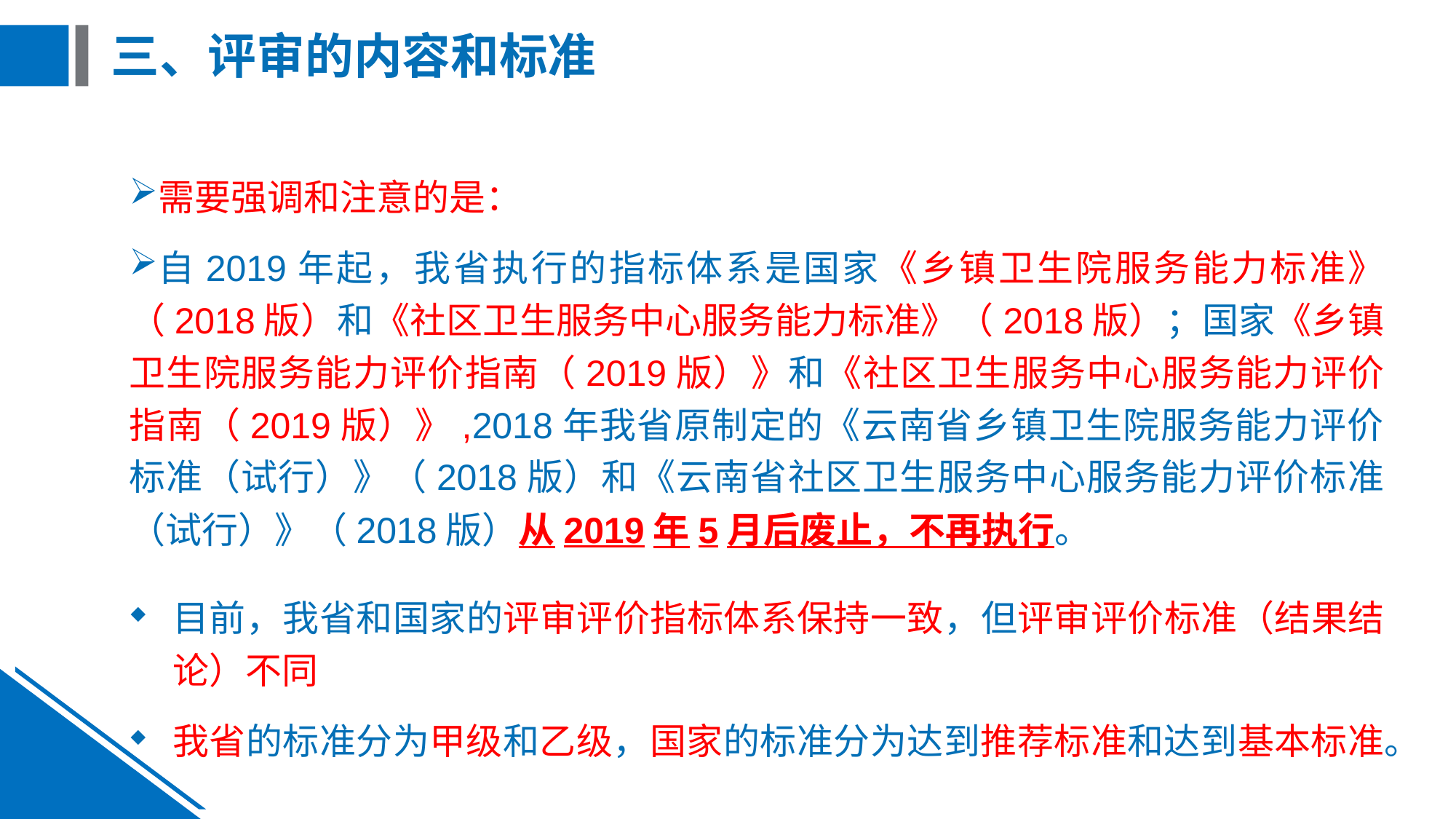

# 三、评审的内容和标准
需要强调和注意的是：
自2019年起，我省执行的指标体系是国家《乡镇卫生院服务能力标准》（2018版）和《社区卫生服务中心服务能力标准》（2018版）；国家《乡镇卫生院服务能力评价指南（2019版）》和《社区卫生服务中心服务能力评价指南（2019版）》,2018年我省原制定的《云南省乡镇卫生院服务能力评价标准（试行）》（2018版）和《云南省社区卫生服务中心服务能力评价标准（试行）》（2018版）从2019年5月后废止，不再执行。
目前，我省和国家的评审评价指标体系保持一致，但评审评价标准（结果结论）不同
我省的标准分为甲级和乙级，国家的标准分为达到推荐标准和达到基本标准。